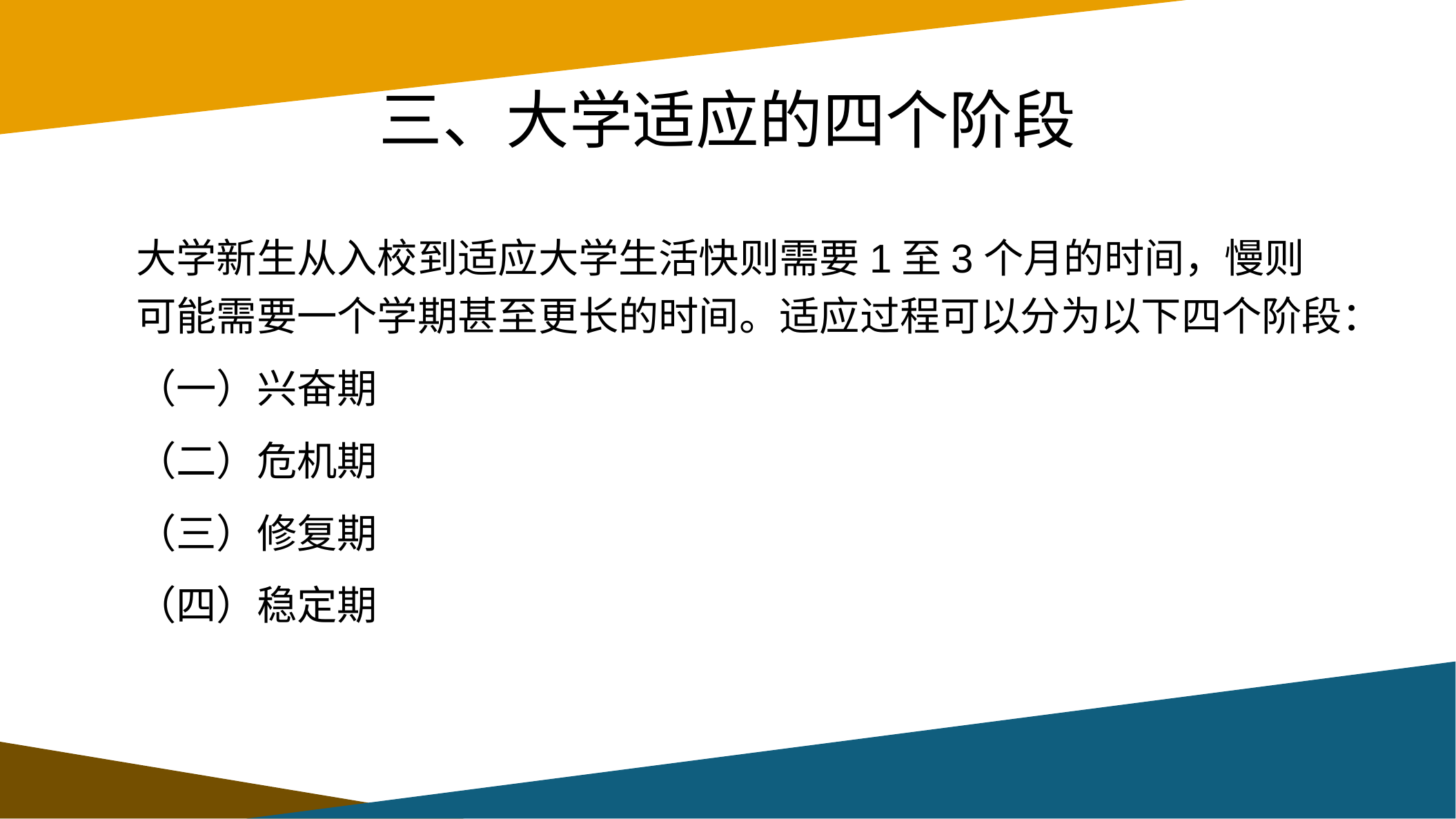

# 三、大学适应的四个阶段
大学新生从入校到适应大学生活快则需要1至3个月的时间，慢则可能需要一个学期甚至更长的时间。适应过程可以分为以下四个阶段：
（一）兴奋期
（二）危机期
（三）修复期
（四）稳定期